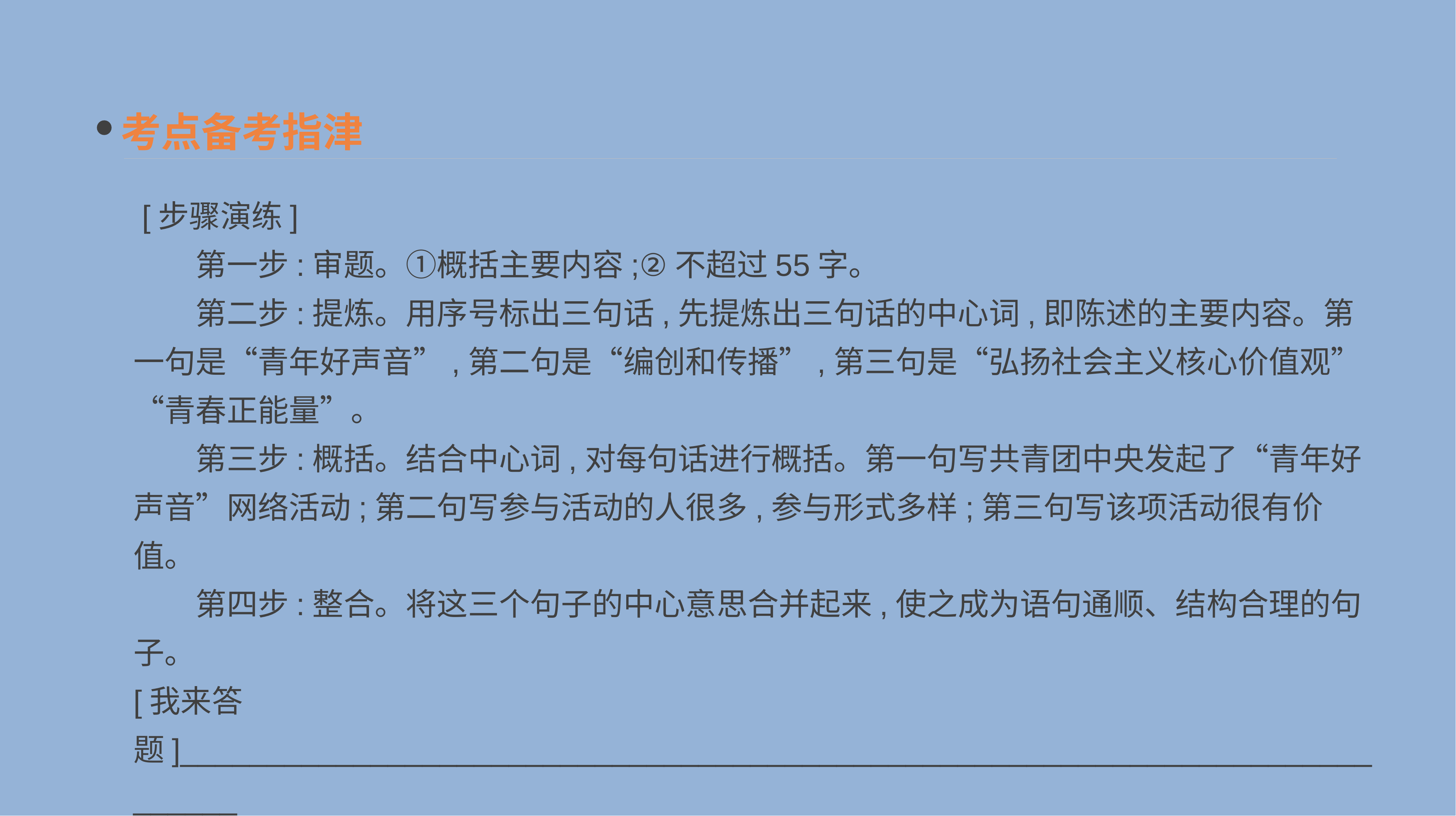

考点备考指津

 [步骤演练]
　　第一步:审题。①概括主要内容;②不超过55字。
　　第二步:提炼。用序号标出三句话,先提炼出三句话的中心词,即陈述的主要内容。第一句是“青年好声音”,第二句是“编创和传播”,第三句是“弘扬社会主义核心价值观”“青春正能量”。
　　第三步:概括。结合中心词,对每句话进行概括。第一句写共青团中央发起了“青年好声音”网络活动;第二句写参与活动的人很多,参与形式多样;第三句写该项活动很有价值。
　　第四步:整合。将这三个句子的中心意思合并起来,使之成为语句通顺、结构合理的句子。
[我来答题]___________________________________________________________________________
_____________________________________________________________________________________